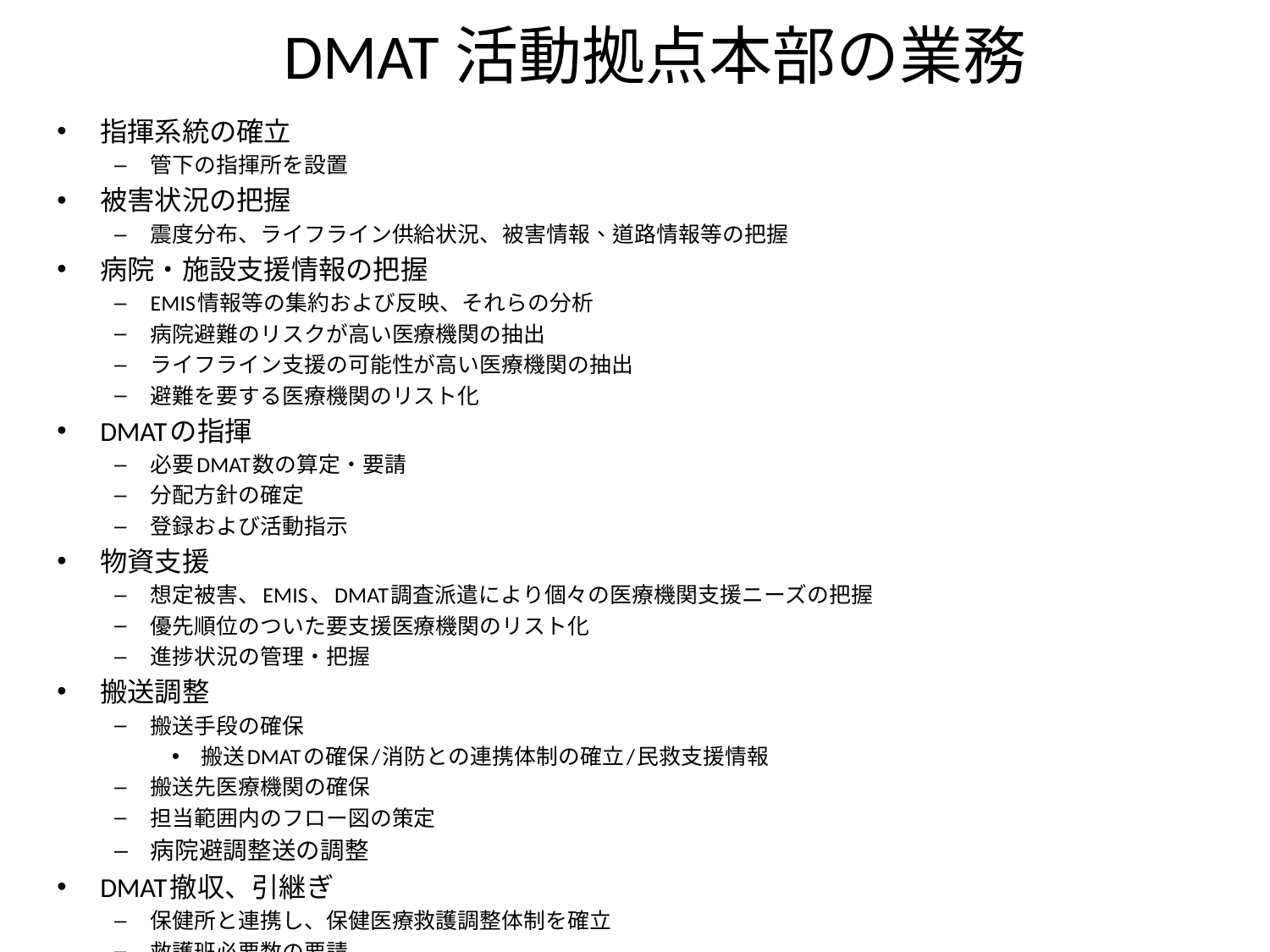

# DMAT活動拠点本部の業務
指揮系統の確立
管下の指揮所を設置
被害状況の把握
震度分布、ライフライン供給状況、被害情報、道路情報等の把握
病院・施設支援情報の把握
EMIS情報等の集約および反映、それらの分析
病院避難のリスクが高い医療機関の抽出
ライフライン支援の可能性が高い医療機関の抽出
避難を要する医療機関のリスト化
DMATの指揮
必要DMAT数の算定・要請
分配方針の確定
登録および活動指示
物資支援
想定被害、EMIS、DMAT調査派遣により個々の医療機関支援ニーズの把握
優先順位のついた要支援医療機関のリスト化
進捗状況の管理・把握
搬送調整
搬送手段の確保
搬送DMATの確保/消防との連携体制の確立/民救支援情報
搬送先医療機関の確保
担当範囲内のフロー図の策定
病院避調整送の調整
DMAT撤収、引継ぎ
保健所と連携し、保健医療救護調整体制を確立
救護班必要数の要請